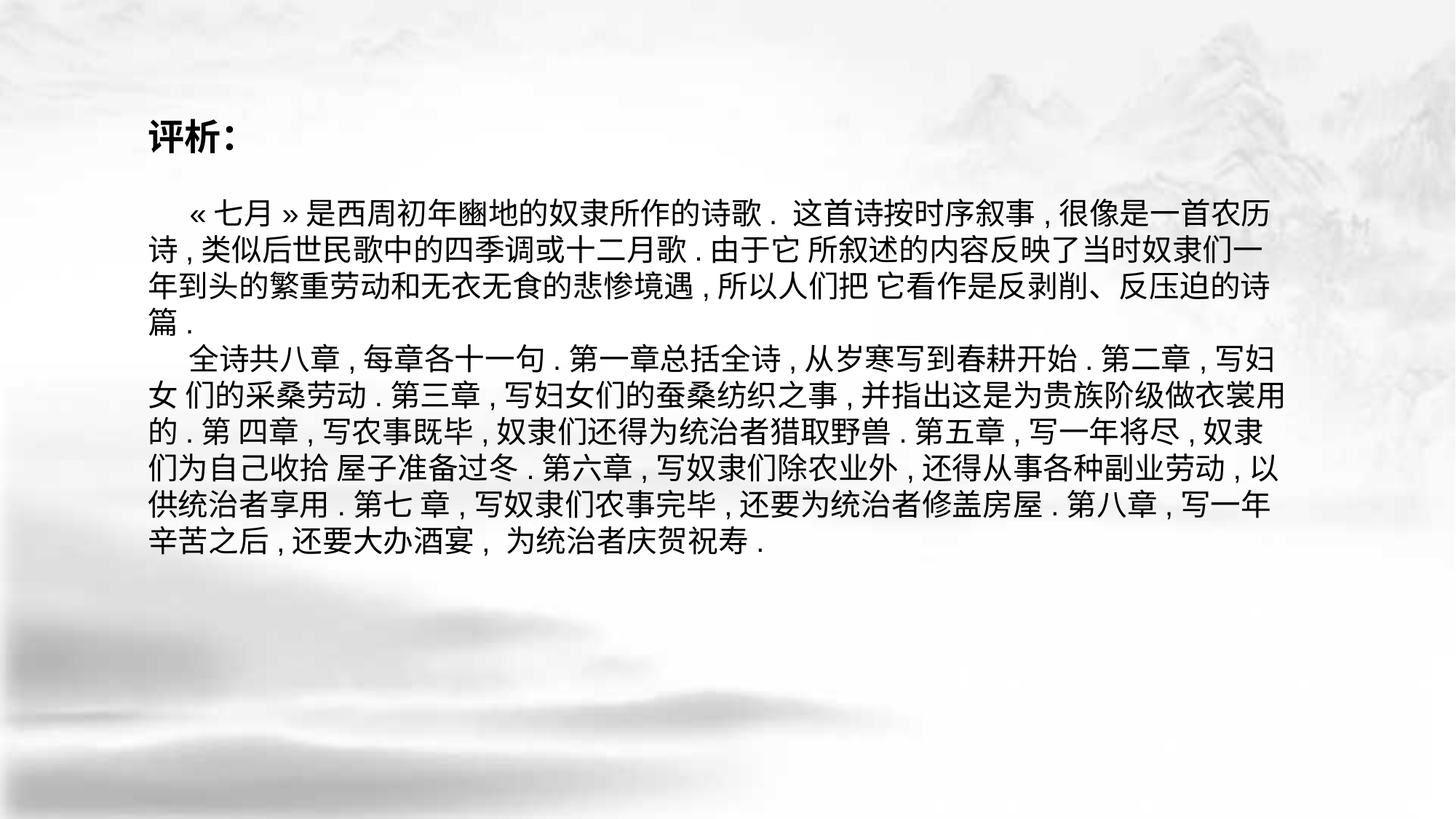

评析：

     «七月»是西周初年豳地的奴隶所作的诗歌. 这首诗按时序叙事,很像是一首农历诗,类似后世民歌中的四季调或十二月歌.由于它 所叙述的内容反映了当时奴隶们一年到头的繁重劳动和无衣无食的悲惨境遇,所以人们把 它看作是反剥削、反压迫的诗篇.
     全诗共八章,每章各十一句.第一章总括全诗,从岁寒写到春耕开始.第二章,写妇女 们的采桑劳动.第三章,写妇女们的蚕桑纺织之事,并指出这是为贵族阶级做衣裳用的.第 四章,写农事既毕,奴隶们还得为统治者猎取野兽.第五章,写一年将尽,奴隶们为自己收拾 屋子准备过冬.第六章,写奴隶们除农业外,还得从事各种副业劳动,以供统治者享用.第七 章,写奴隶们农事完毕,还要为统治者修盖房屋.第八章,写一年辛苦之后,还要大办酒宴, 为统治者庆贺祝寿.